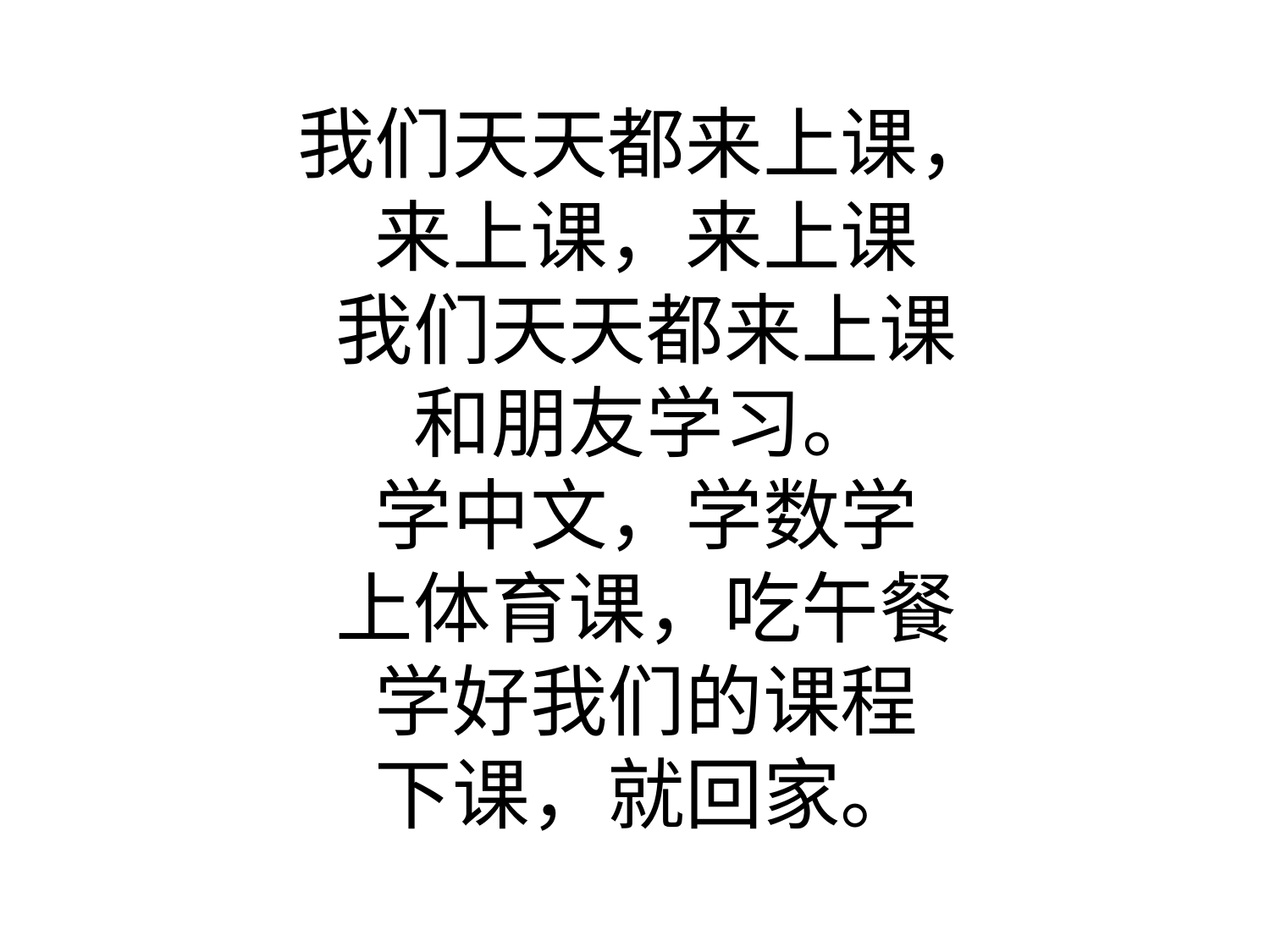

我们天天都来上课，
来上课，来上课
我们天天都来上课
和朋友学习。
学中文，学数学
上体育课，吃午餐
学好我们的课程
下课，就回家。